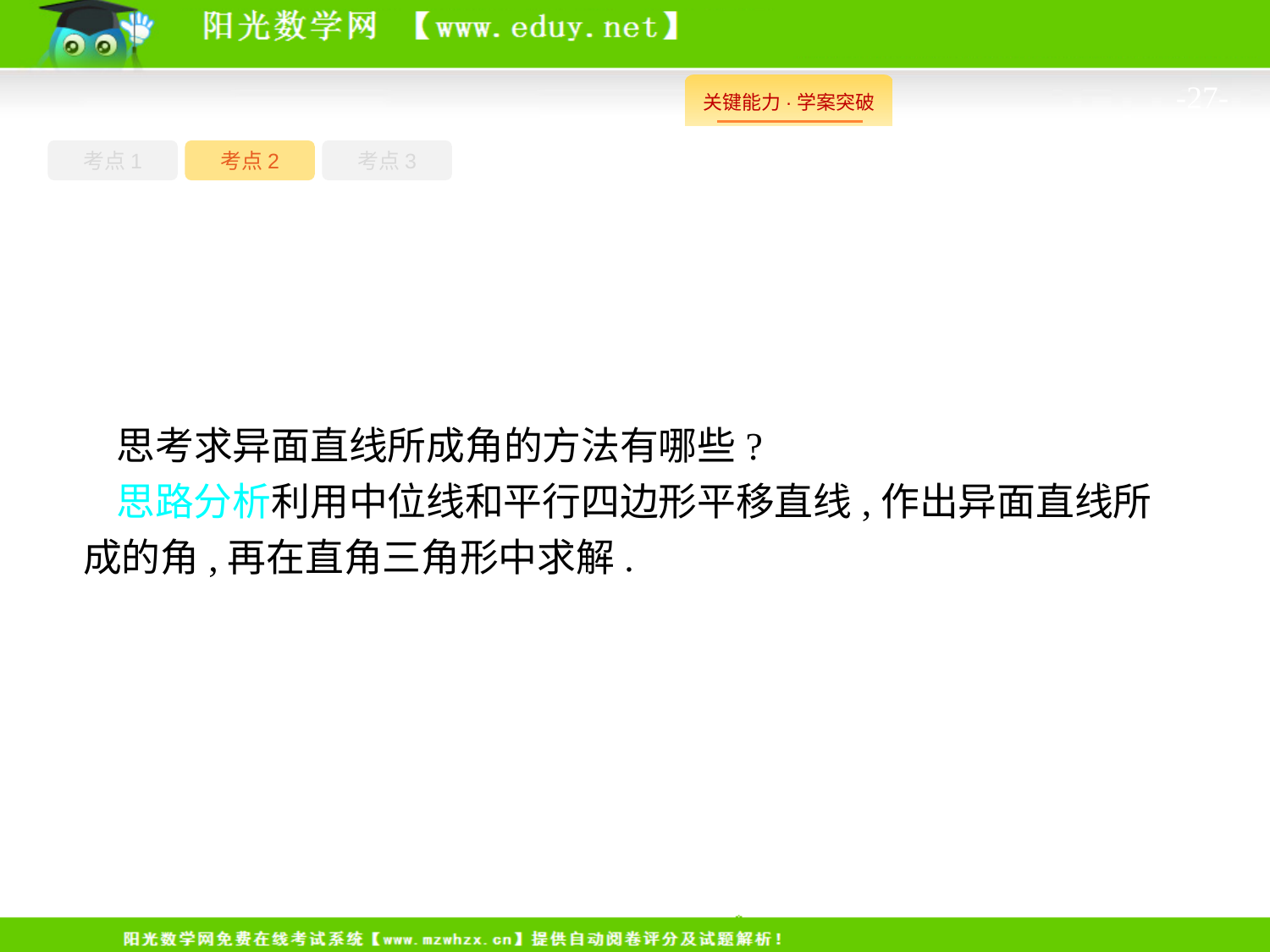

-27-
考点1
考点3
考点2
思考求异面直线所成角的方法有哪些?
思路分析利用中位线和平行四边形平移直线,作出异面直线所成的角,再在直角三角形中求解.